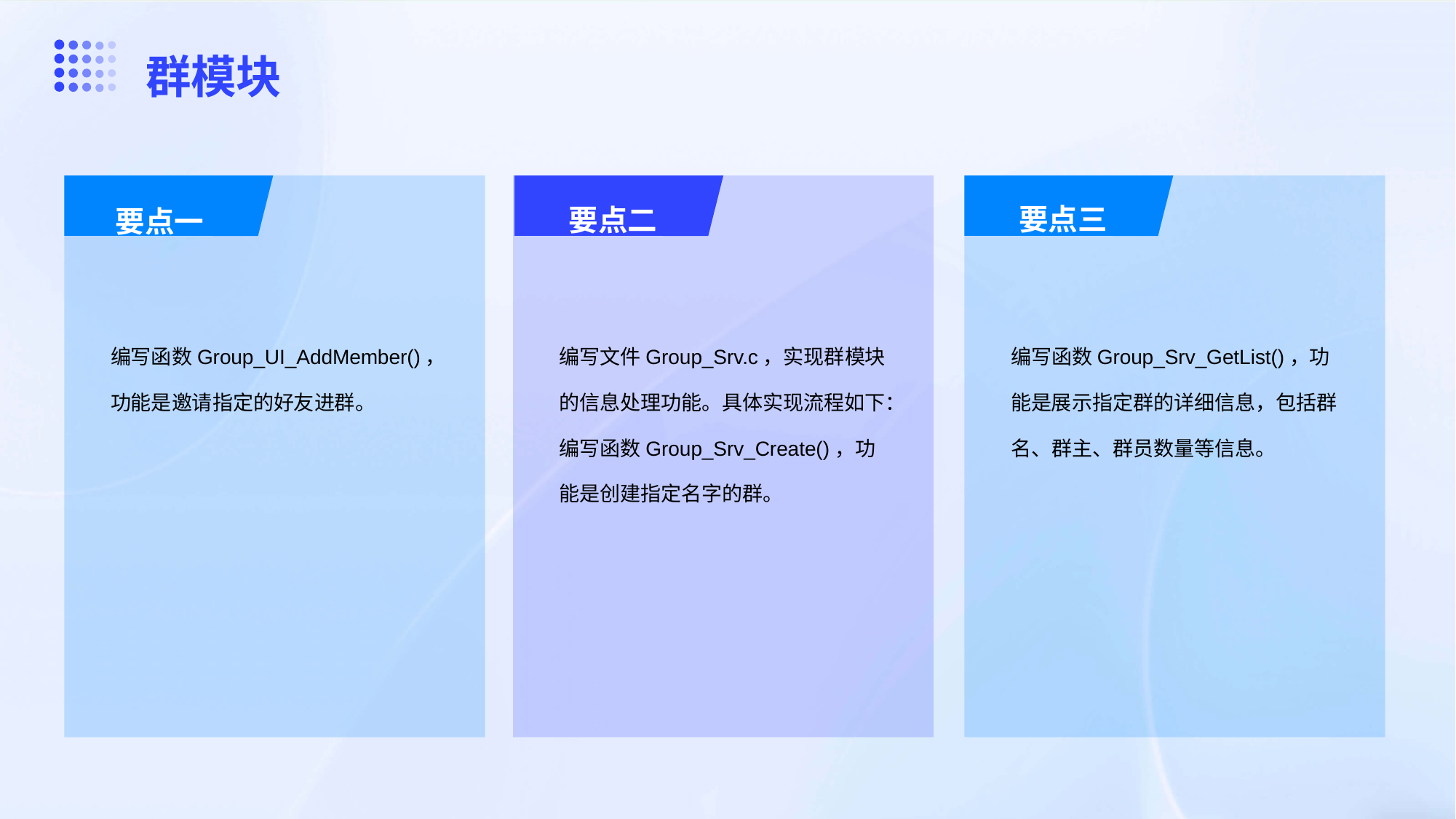

要点三
群模块

要点三
要点二
要点一

编写函数Group_UI_AddMember()，功能是邀请指定的好友进群。
编写文件Group_Srv.c，实现群模块的信息处理功能。具体实现流程如下：编写函数Group_Srv_Create()，功能是创建指定名字的群。
编写函数Group_Srv_GetList()，功能是展示指定群的详细信息，包括群名、群主、群员数量等信息。